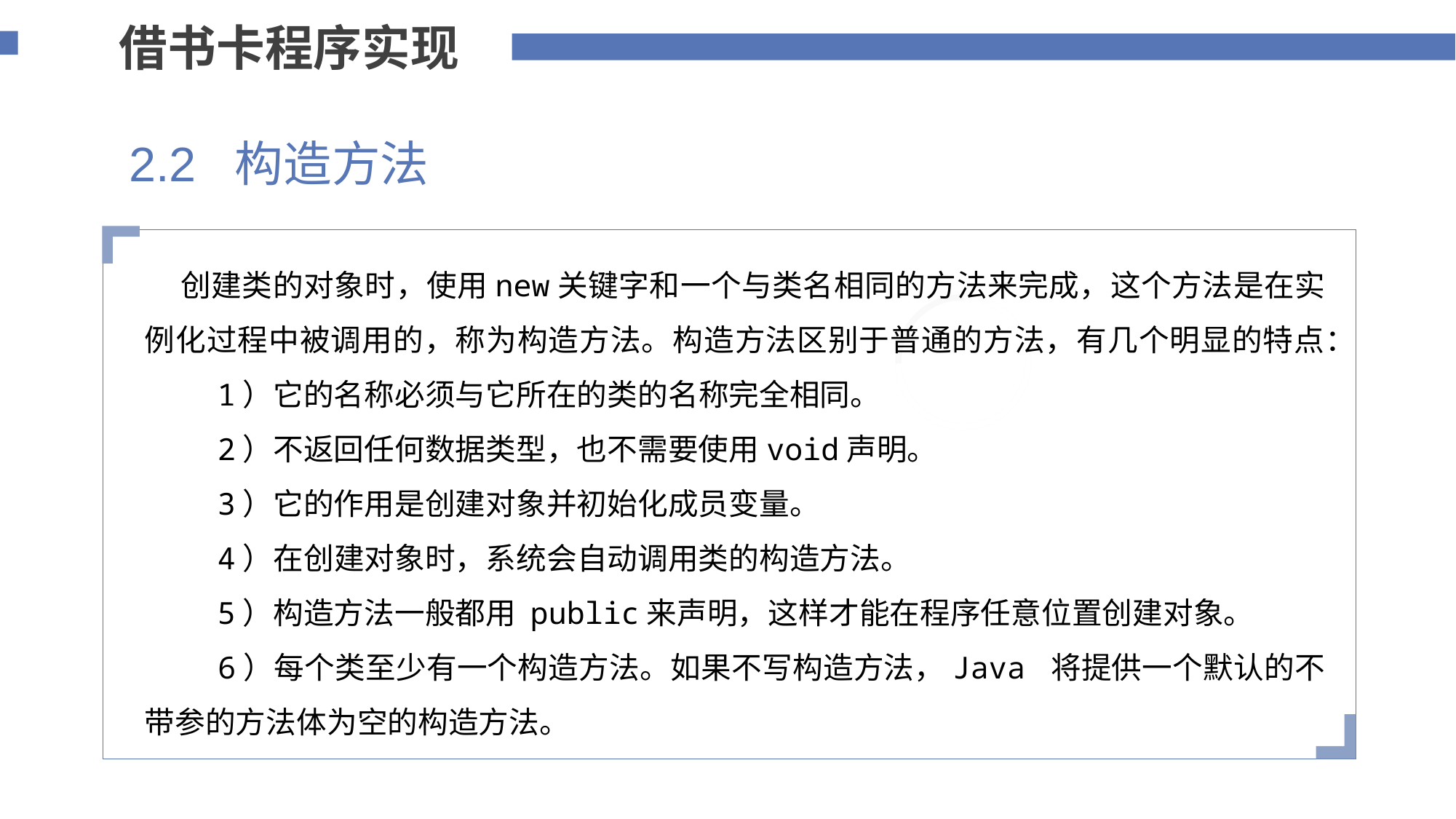

借书卡程序实现

2.2  构造方法

    创建类的对象时，使用new关键字和一个与类名相同的方法来完成，这个方法是在实例化过程中被调用的，称为构造方法。构造方法区别于普通的方法，有几个明显的特点：
    1）它的名称必须与它所在的类的名称完全相同。
    2）不返回任何数据类型，也不需要使用void声明。
    3）它的作用是创建对象并初始化成员变量。
    4）在创建对象时，系统会自动调用类的构造方法。
    5）构造方法一般都用 public来声明，这样才能在程序任意位置创建对象。
    6）每个类至少有一个构造方法。如果不写构造方法，Java 将提供一个默认的不带参的方法体为空的构造方法。
添加标题内容
您的内容打在这里，或者通过复制您的文本后，在此框中选择粘贴，并选择只保留文字。

75%